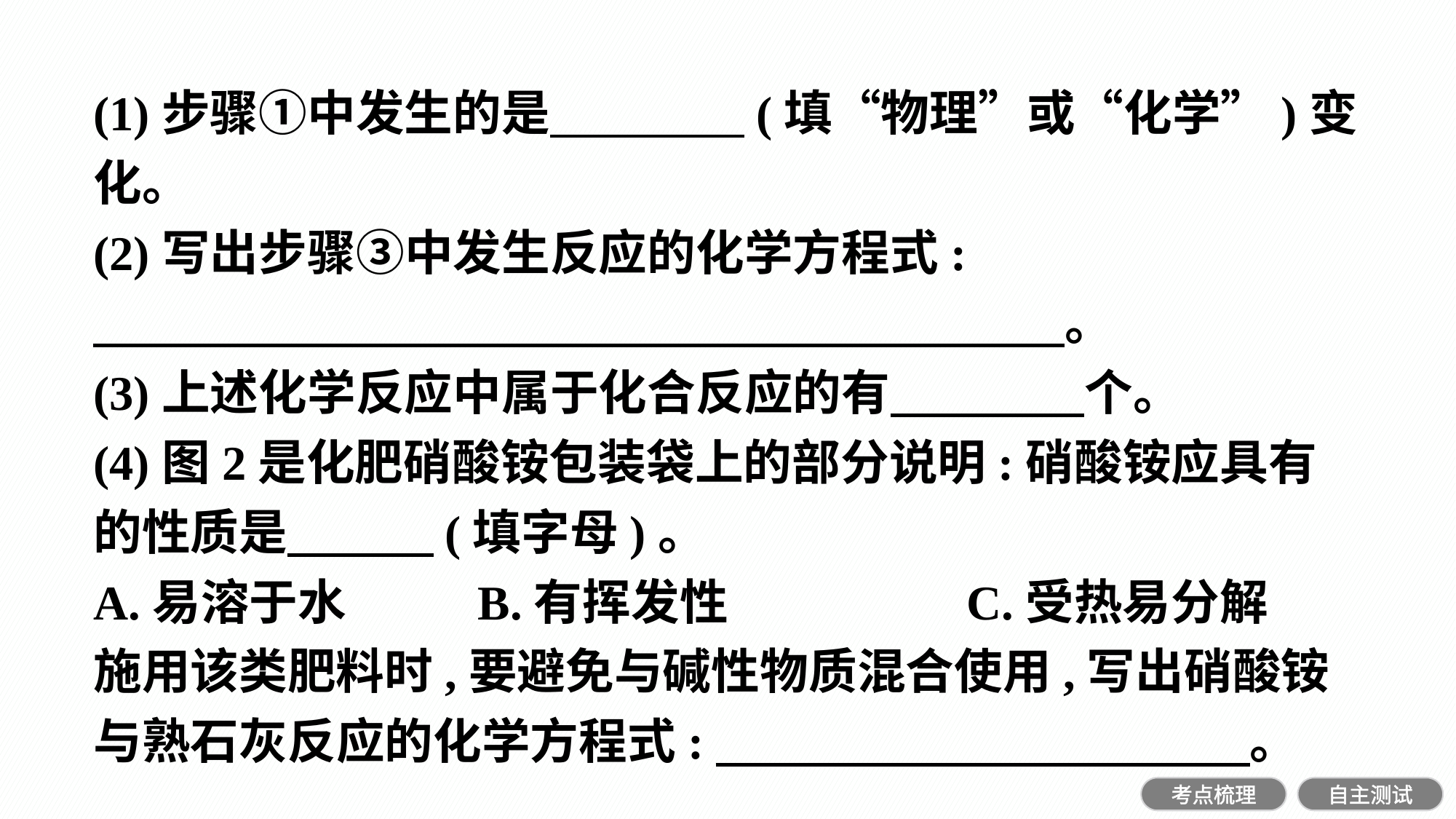

(1)步骤①中发生的是　　　　(填“物理”或“化学”)变化。
(2)写出步骤③中发生反应的化学方程式:
　　　　　　　　　　　　　　　　　　　　。
(3)上述化学反应中属于化合反应的有　　　　个。
(4)图2是化肥硝酸铵包装袋上的部分说明:硝酸铵应具有的性质是　　　(填字母)。
A.易溶于水		B.有挥发性			C.受热易分解
施用该类肥料时,要避免与碱性物质混合使用,写出硝酸铵与熟石灰反应的化学方程式:　　　　　　　　　　　。